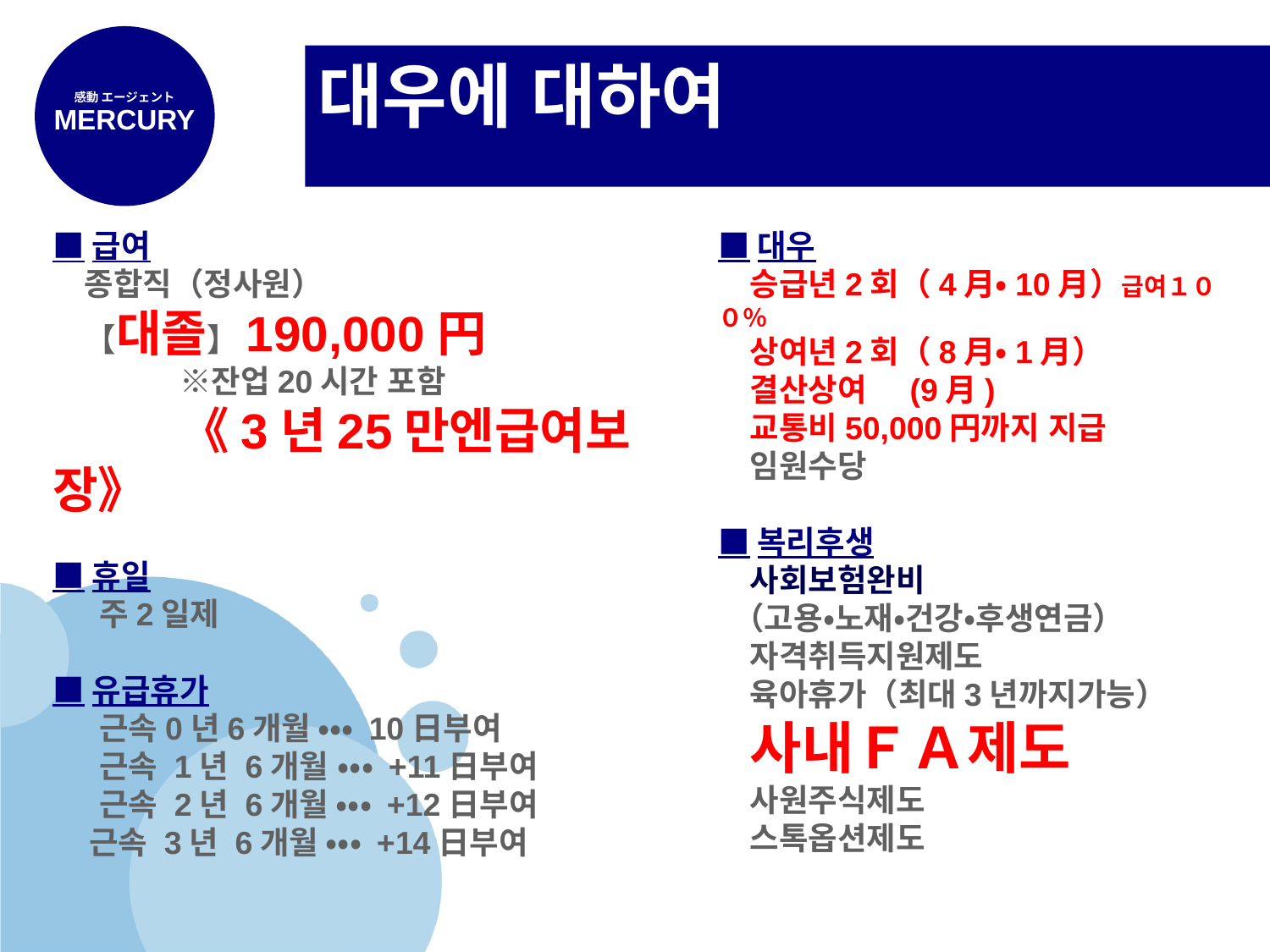

# 대우에 대하여
感動 エージェント
MERCURY
■급여
　종합직（정사원）
　【대졸】190,000円
　　　　※잔업20시간 포함
　　　　《3년25만엔급여보장》

■휴일
 　주2일제

■유급휴가
 　근속0년6개월 ・・・ 10日부여
 　근속 1년 6개월 ・・・ +11日부여
 　근속 2년 6개월 ・・・ +12日부여
    근속 3년 6개월 ・・・ +14日부여

■대우
　승급년2회（4月・10月）급여１００％
　상여년2회（8月・1月）
　결산상여    (9月)
　교통비50,000円까지 지급
　임원수당

■복리후생
　사회보험완비
 （고용・노재・건강・후생연금）
　자격취득지원제도
　육아휴가（최대3년까지가능）
　사내ＦＡ제도
　사원주식제도
　스톡옵션제도